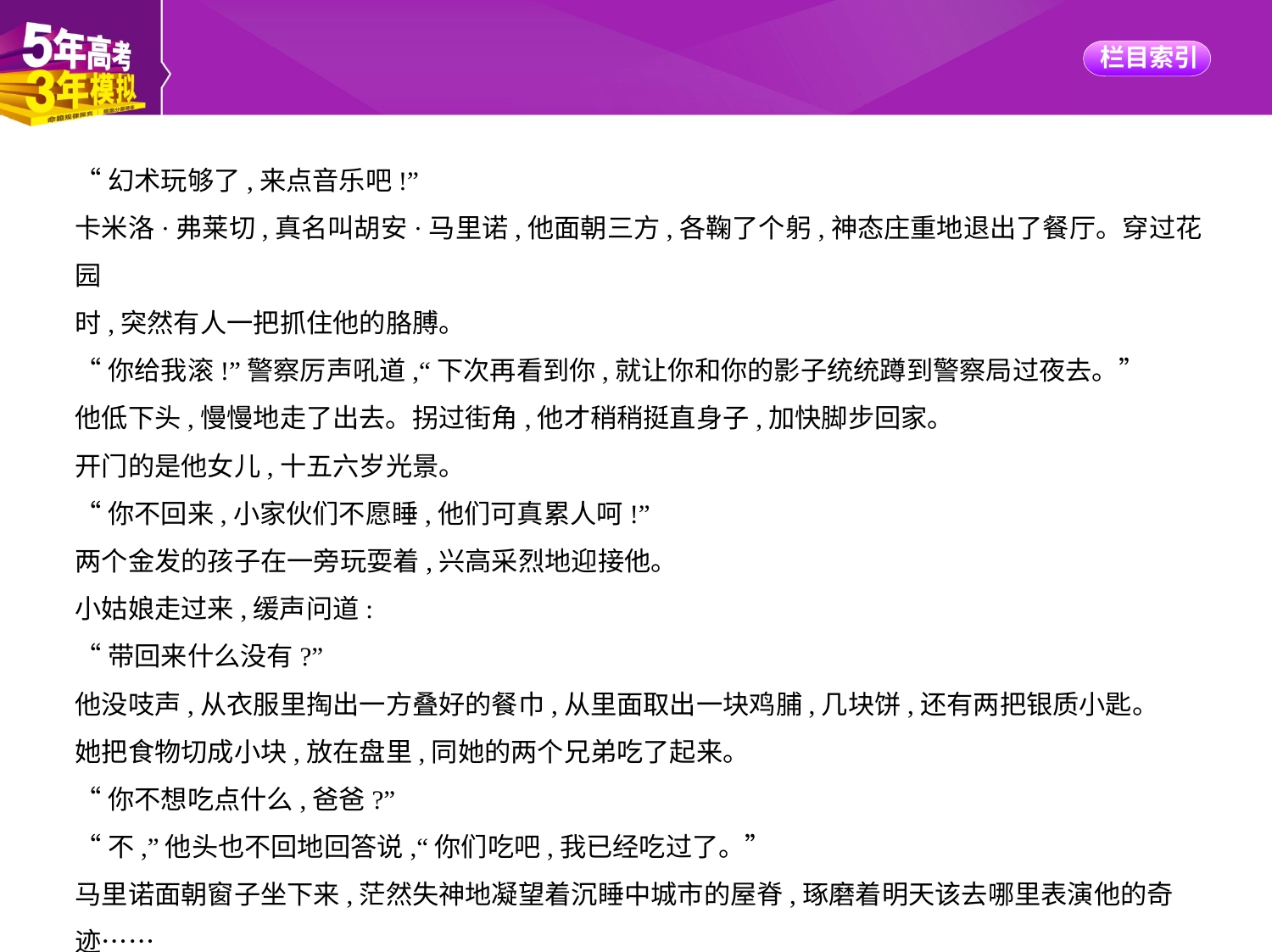

“幻术玩够了,来点音乐吧!”
卡米洛·弗莱切,真名叫胡安·马里诺,他面朝三方,各鞠了个躬,神态庄重地退出了餐厅。穿过花园
时,突然有人一把抓住他的胳膊。
“你给我滚!”警察厉声吼道,“下次再看到你,就让你和你的影子统统蹲到警察局过夜去。”
他低下头,慢慢地走了出去。拐过街角,他才稍稍挺直身子,加快脚步回家。
开门的是他女儿,十五六岁光景。
“你不回来,小家伙们不愿睡,他们可真累人呵!”
两个金发的孩子在一旁玩耍着,兴高采烈地迎接他。
小姑娘走过来,缓声问道:
“带回来什么没有?”
他没吱声,从衣服里掏出一方叠好的餐巾,从里面取出一块鸡脯,几块饼,还有两把银质小匙。
她把食物切成小块,放在盘里,同她的两个兄弟吃了起来。
“你不想吃点什么,爸爸?”
“不,”他头也不回地回答说,“你们吃吧,我已经吃过了。”
马里诺面朝窗子坐下来,茫然失神地凝望着沉睡中城市的屋脊,琢磨着明天该去哪里表演他的奇
迹……
(沈根发译,有删改)